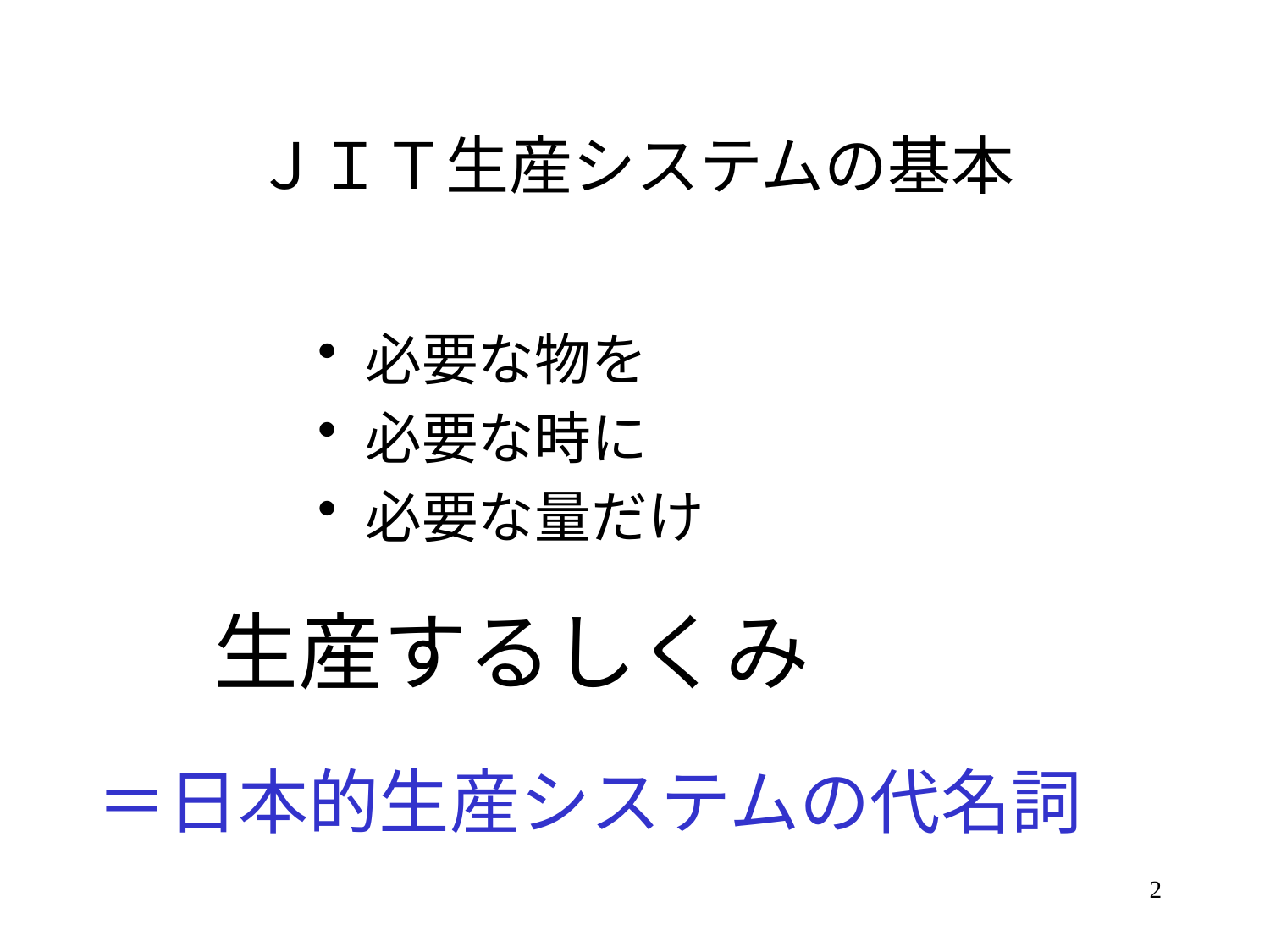

# ＪＩＴ生産システムの基本
必要な物を
必要な時に
必要な量だけ
生産するしくみ
＝日本的生産システムの代名詞
2